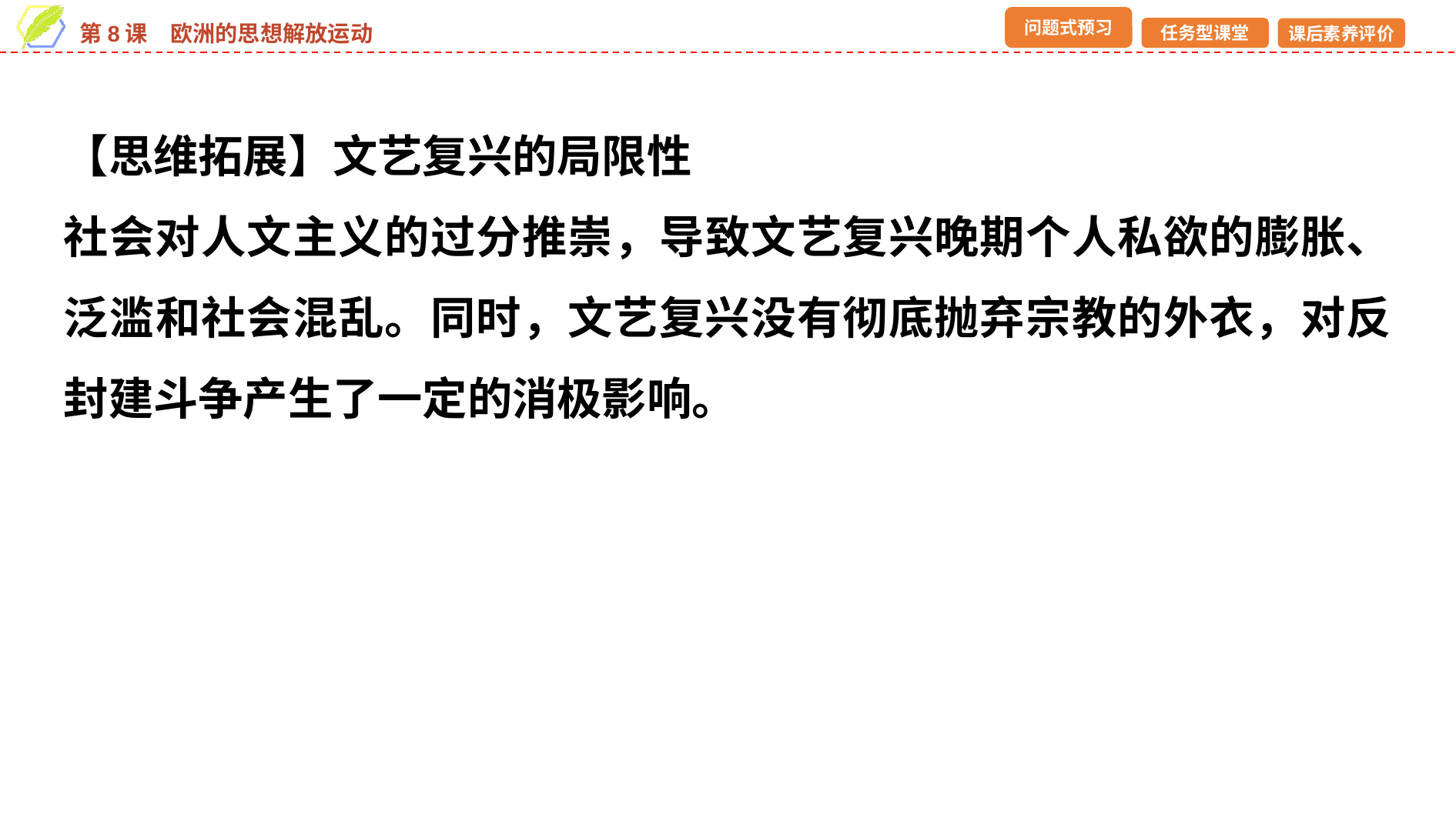

【思维拓展】文艺复兴的局限性
社会对人文主义的过分推崇，导致文艺复兴晚期个人私欲的膨胀、泛滥和社会混乱。同时，文艺复兴没有彻底抛弃宗教的外衣，对反封建斗争产生了一定的消极影响。